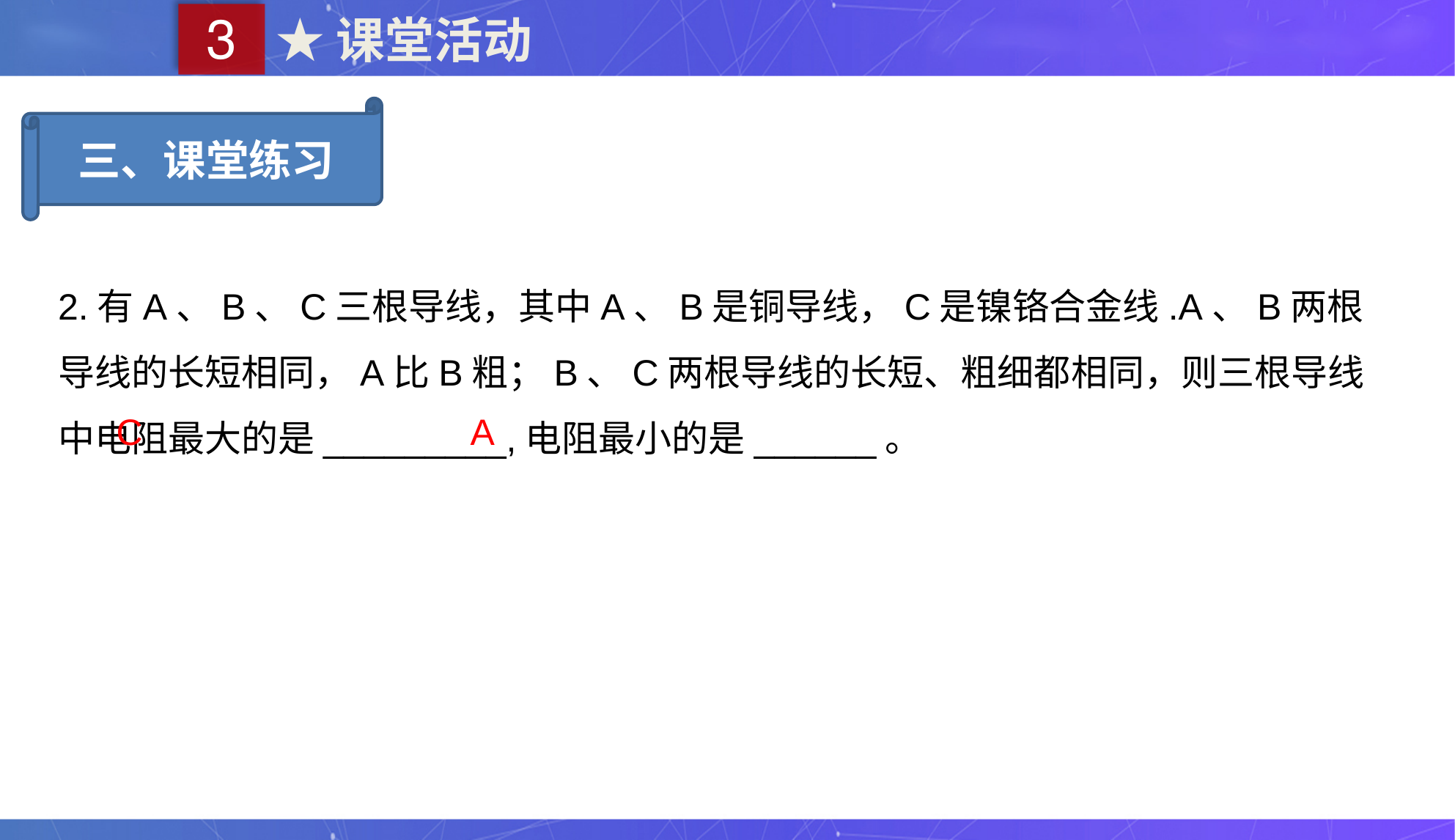

3
★课堂活动
三、课堂练习
2.有A、B、C三根导线，其中A、B是铜导线，C是镍铬合金线.A、B两根导线的长短相同，A比B粗；B、C两根导线的长短、粗细都相同，则三根导线中电阻最大的是_________,电阻最小的是______。
C
A